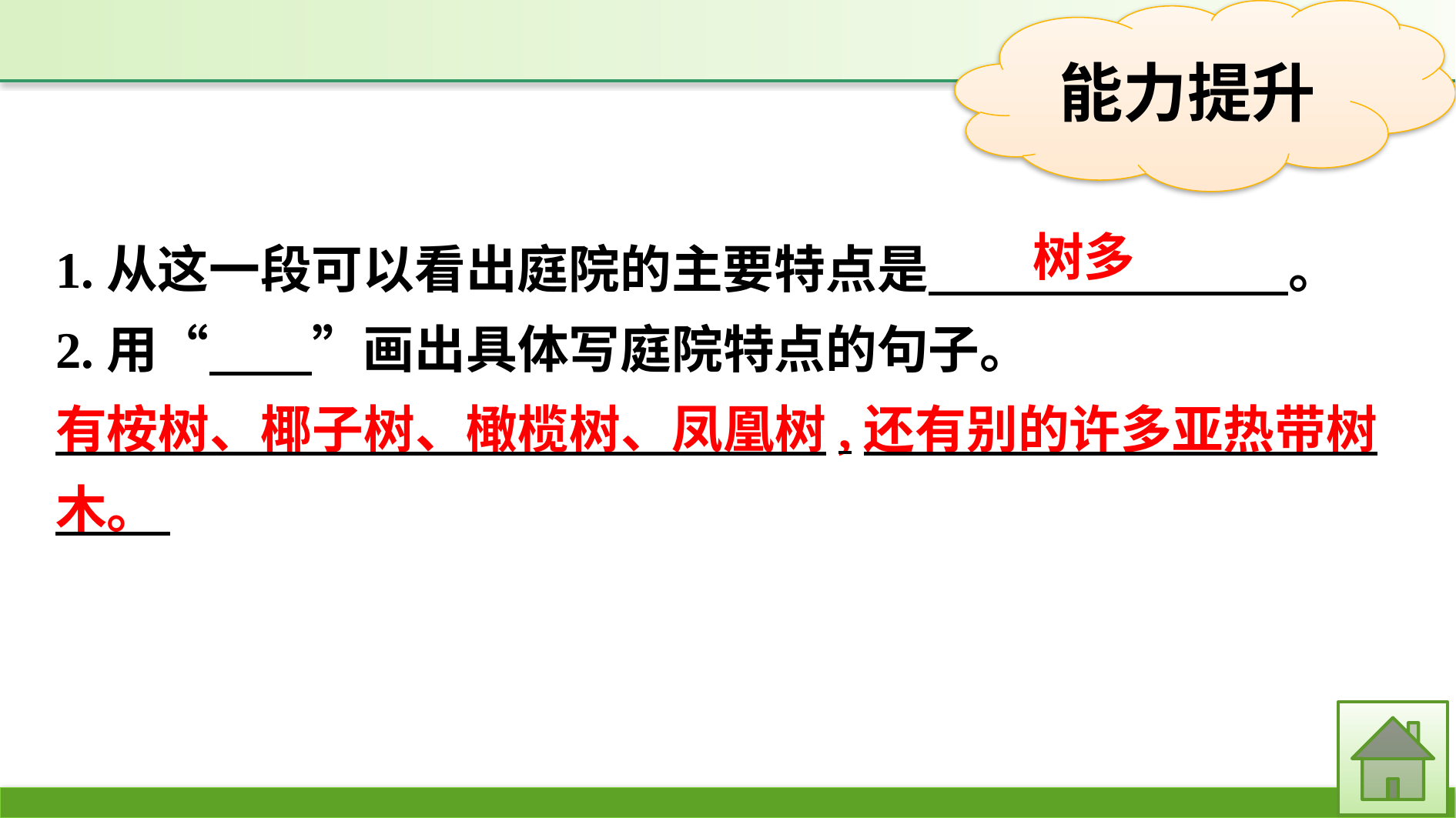

1.从这一段可以看出庭院的主要特点是　　　　　　　。
2.用“　　”画出具体写庭院特点的句子。
有桉树、椰子树、橄榄树、凤凰树,还有别的许多亚热带树木。
树多